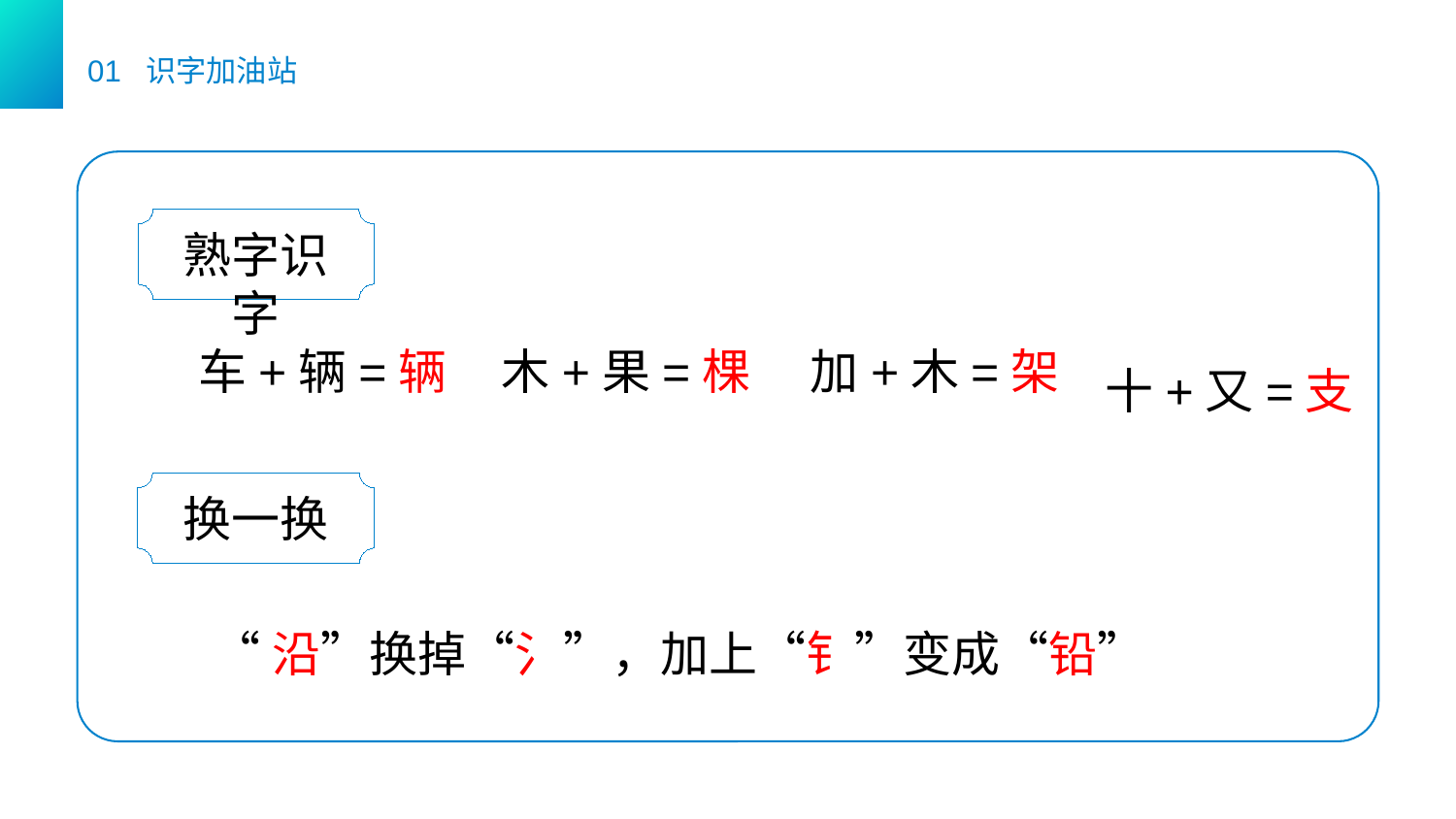

01  识字加油站

熟字识字
十+又=支
车+辆=辆
木+果=棵
加+木=架
换一换
“沿”换掉“氵”，加上“钅”变成“铅”